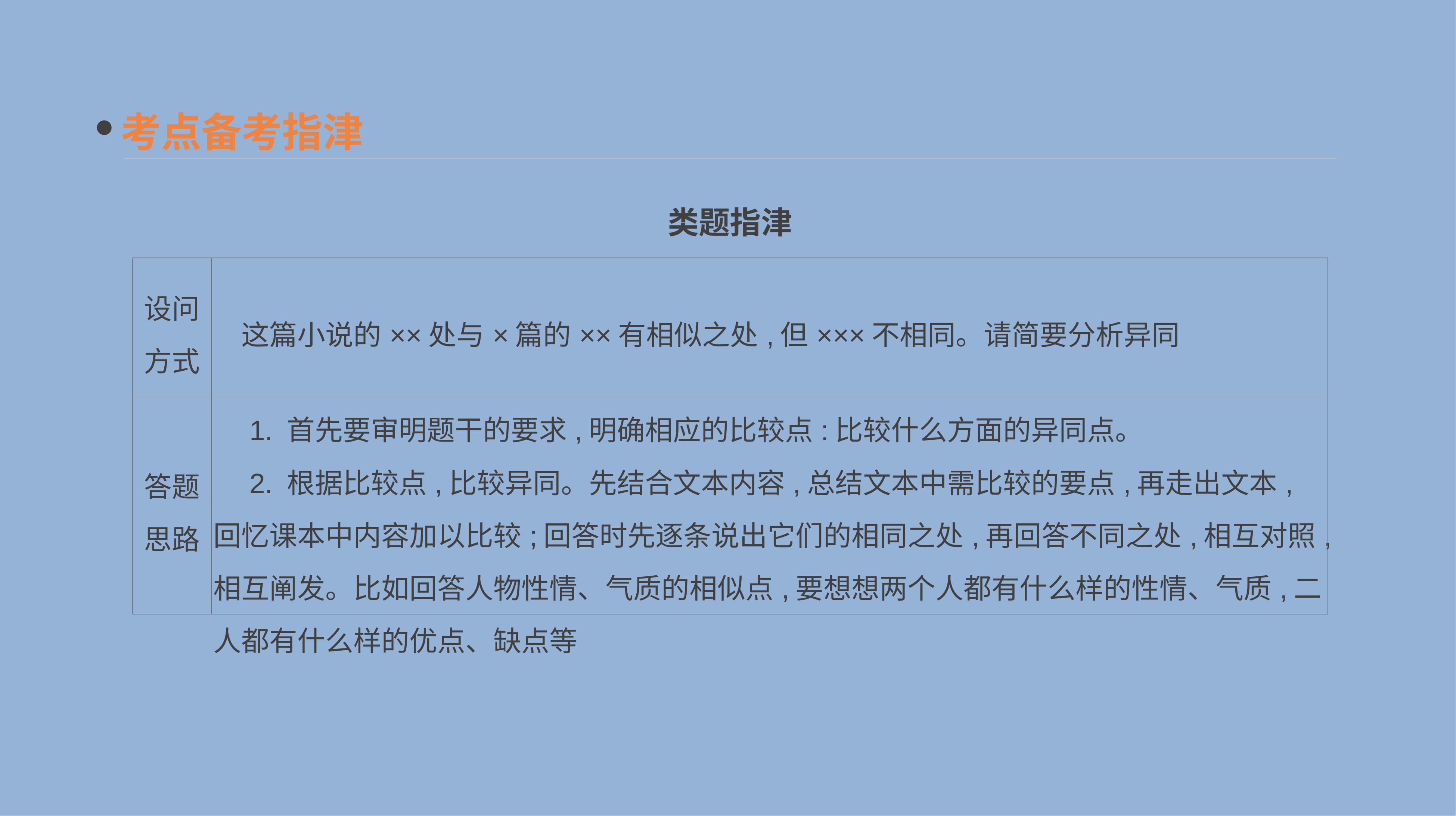

考点备考指津

类题指津
| 设问 方式 | 这篇小说的××处与×篇的××有相似之处,但×××不相同。请简要分析异同 |
| --- | --- |
| 答题思路 | 1. 首先要审明题干的要求,明确相应的比较点:比较什么方面的异同点。 　2. 根据比较点,比较异同。先结合文本内容,总结文本中需比较的要点,再走出文本,回忆课本中内容加以比较;回答时先逐条说出它们的相同之处,再回答不同之处,相互对照,相互阐发。比如回答人物性情、气质的相似点,要想想两个人都有什么样的性情、气质,二人都有什么样的优点、缺点等 |